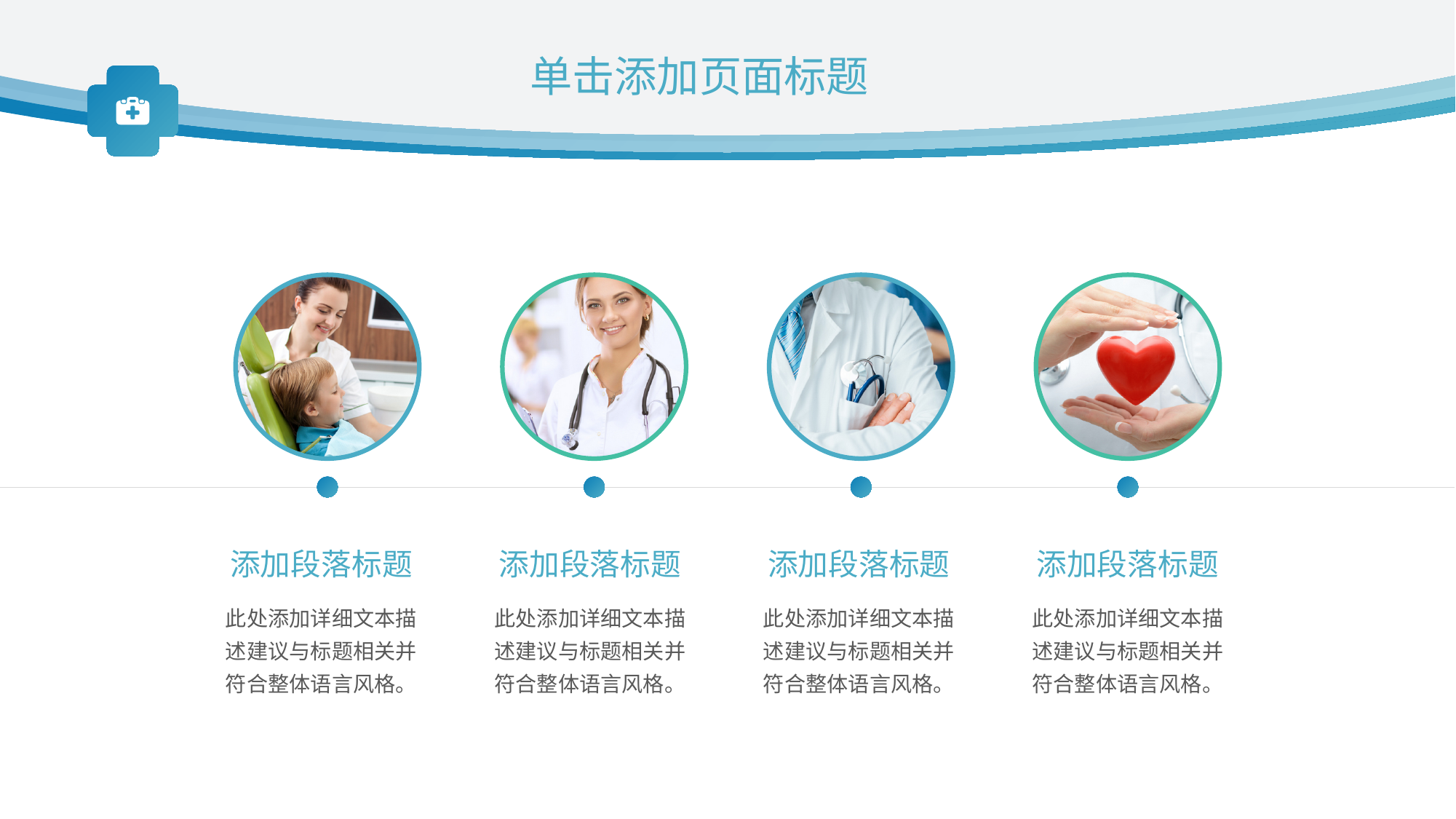

单击添加页面标题

添加段落标题
添加段落标题
添加段落标题
添加段落标题
此处添加详细文本描述建议与标题相关并符合整体语言风格。
此处添加详细文本描述建议与标题相关并符合整体语言风格。
此处添加详细文本描述建议与标题相关并符合整体语言风格。
此处添加详细文本描述建议与标题相关并符合整体语言风格。